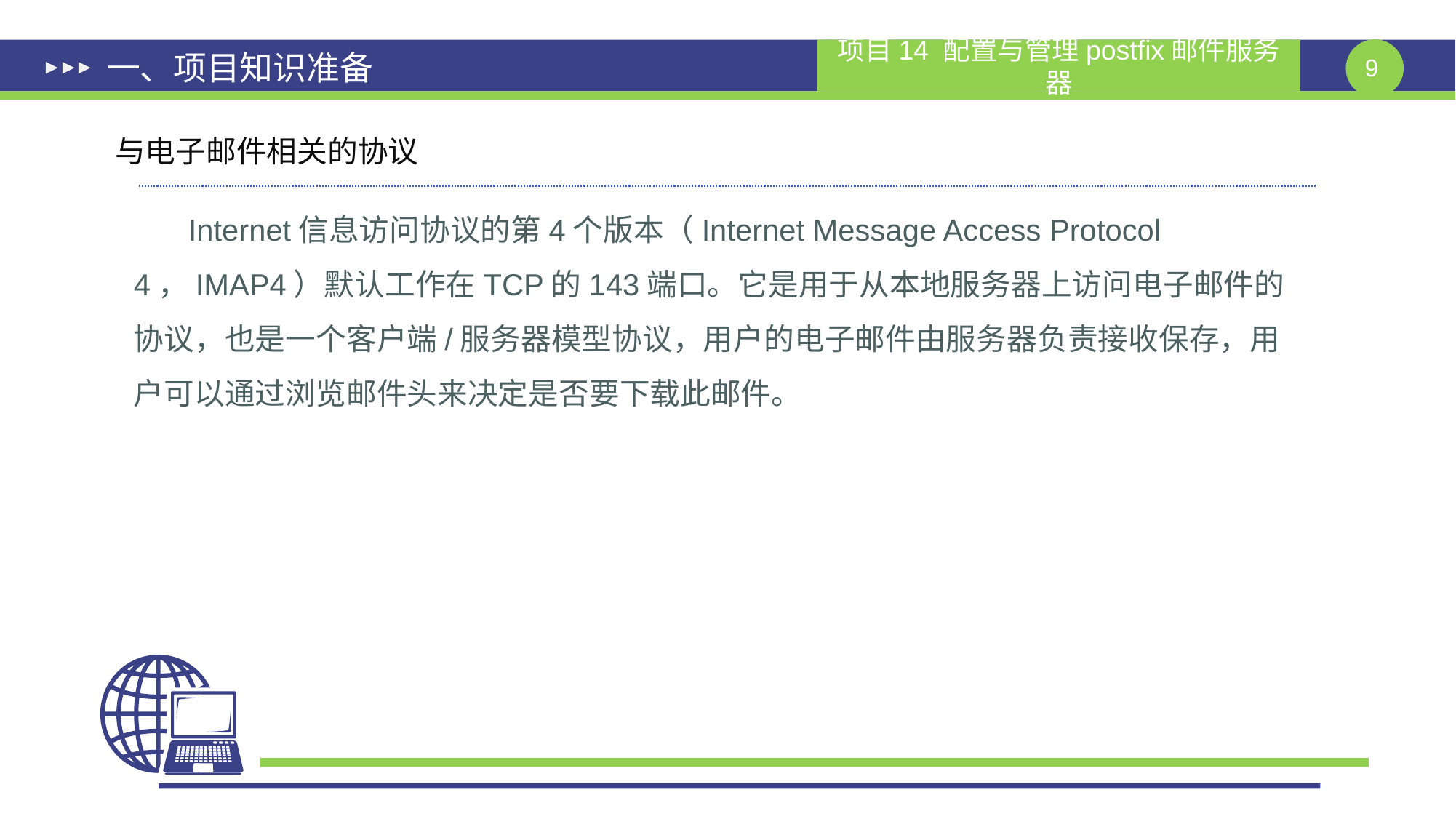

# 一、项目知识准备
与电子邮件相关的协议

Internet信息访问协议的第4个版本（Internet Message Access Protocol 4，IMAP4）默认工作在TCP的143端口。它是用于从本地服务器上访问电子邮件的协议，也是一个客户端/服务器模型协议，用户的电子邮件由服务器负责接收保存，用户可以通过浏览邮件头来决定是否要下载此邮件。